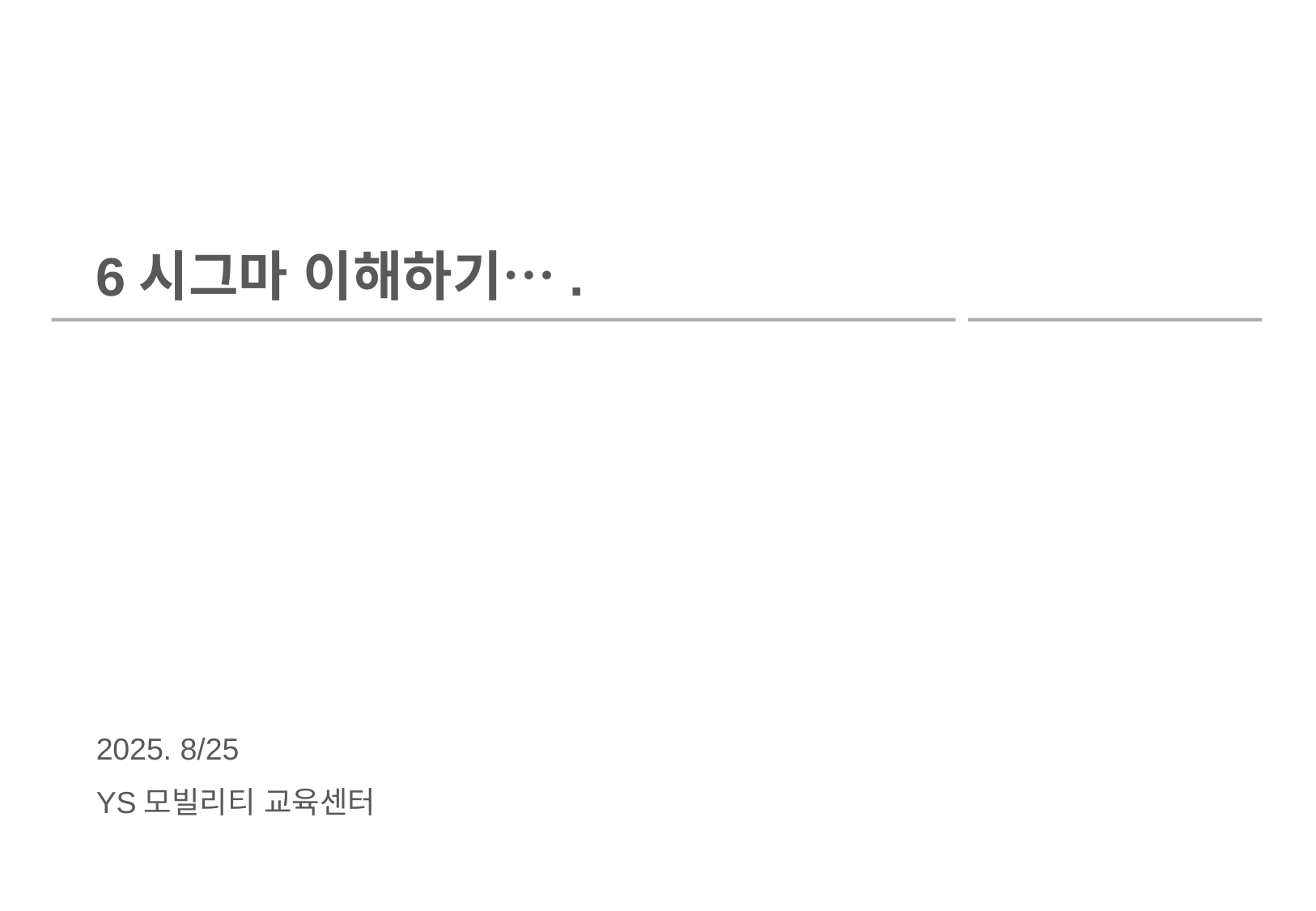

# 6시그마 이해하기….
2025. 8/25
YS모빌리티 교육센터